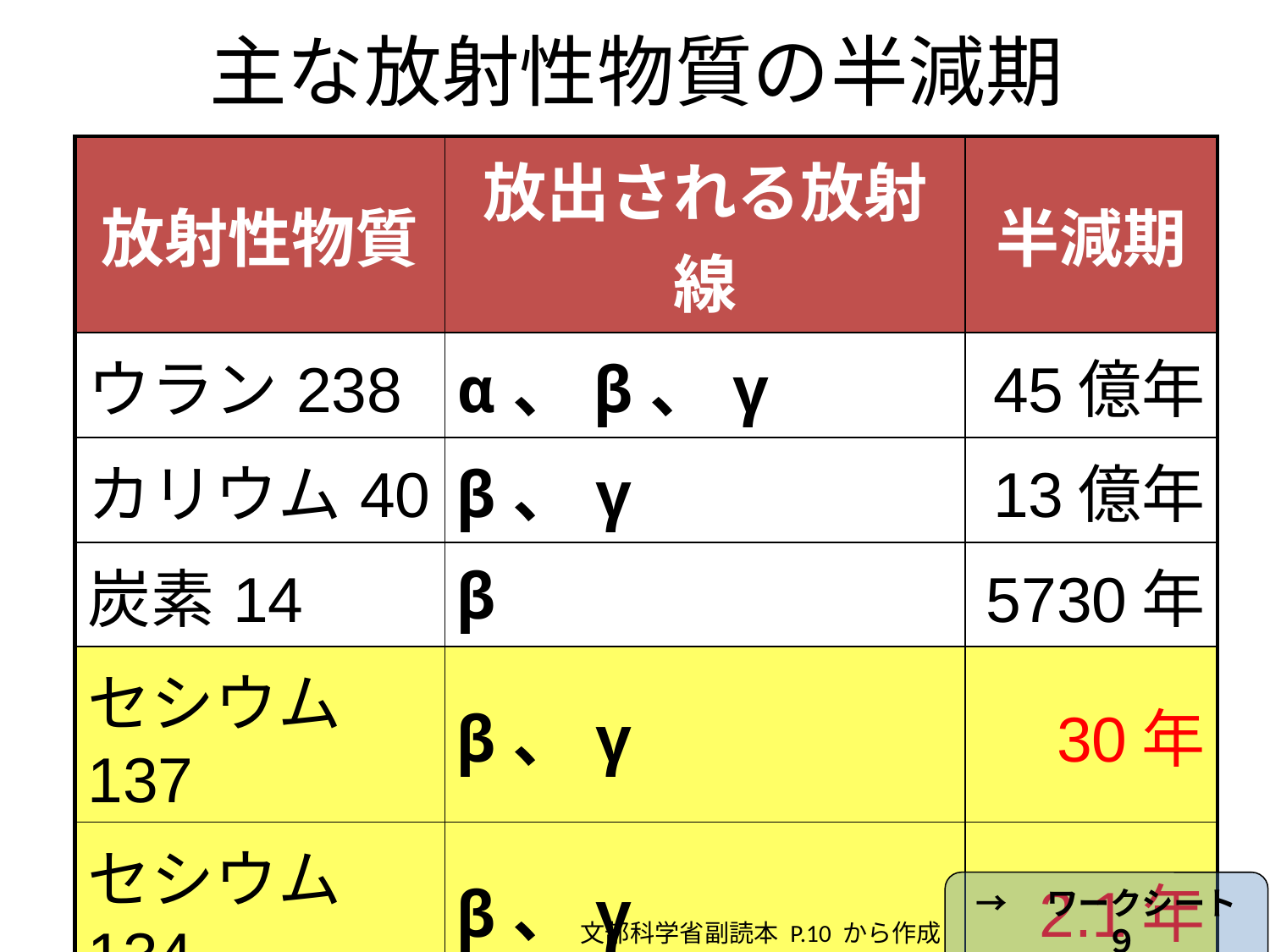

# 主な放射性物質の半減期
| 放射性物質 | 放出される放射線 | 半減期 |
| --- | --- | --- |
| ウラン238 | α、β、γ | 45億年 |
| カリウム40 | β、γ | 13億年 |
| 炭素14 | β | 5730年 |
| セシウム137 | β、γ | 30年 |
| セシウム134 | β、γ | 2.1年 |
| ヨウ素131 | β、γ | 8日 |
| ラドン222 | α、γ | ３.８日 |
→　ワークシート　９
文部科学省副読本 P.10 から作成